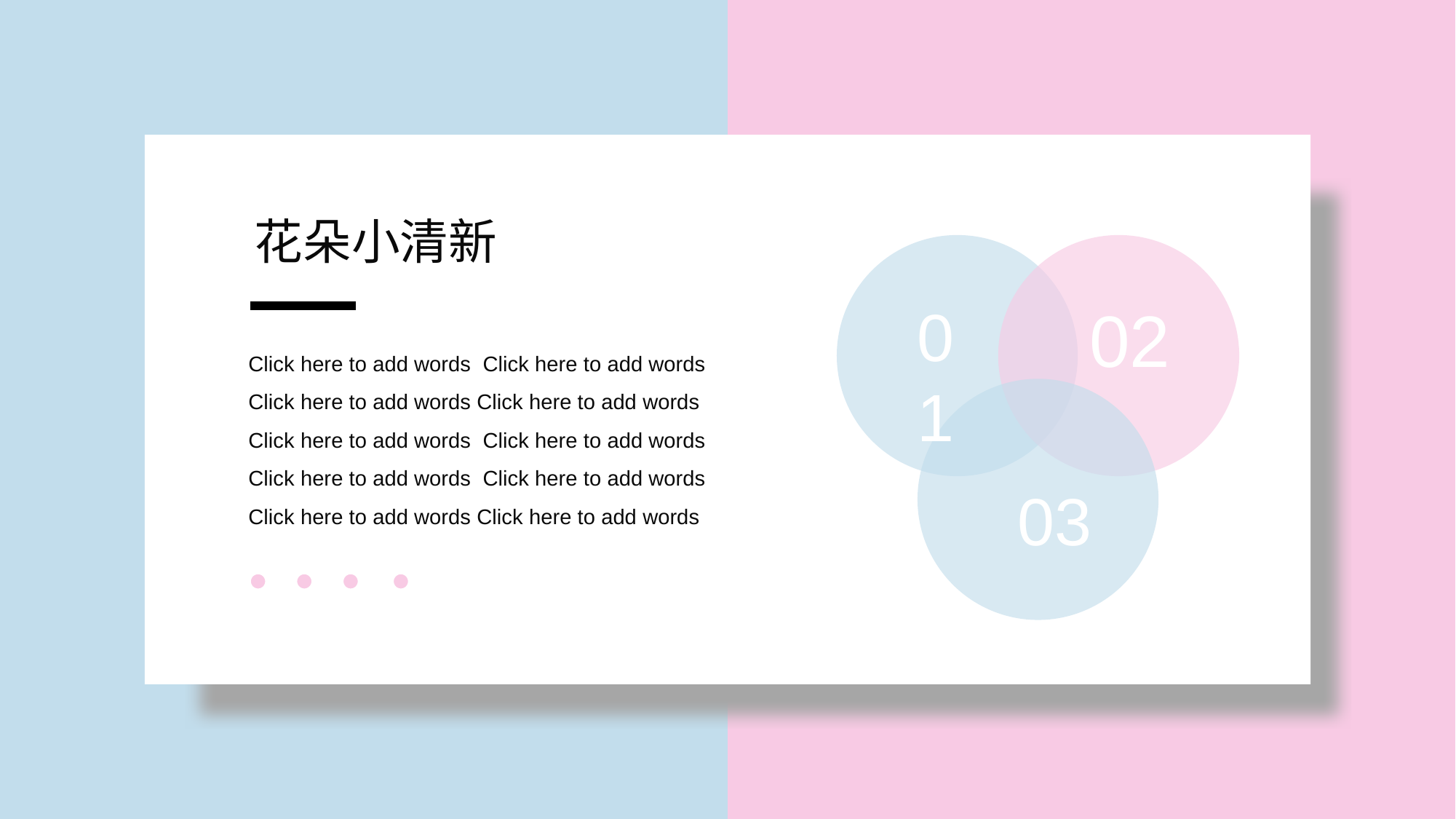

花朵小清新

01
02
Click here to add words  Click here to add words  Click here to add words Click here to add words Click here to add words  Click here to add words  Click here to add words  Click here to add words Click here to add words Click here to add words

03